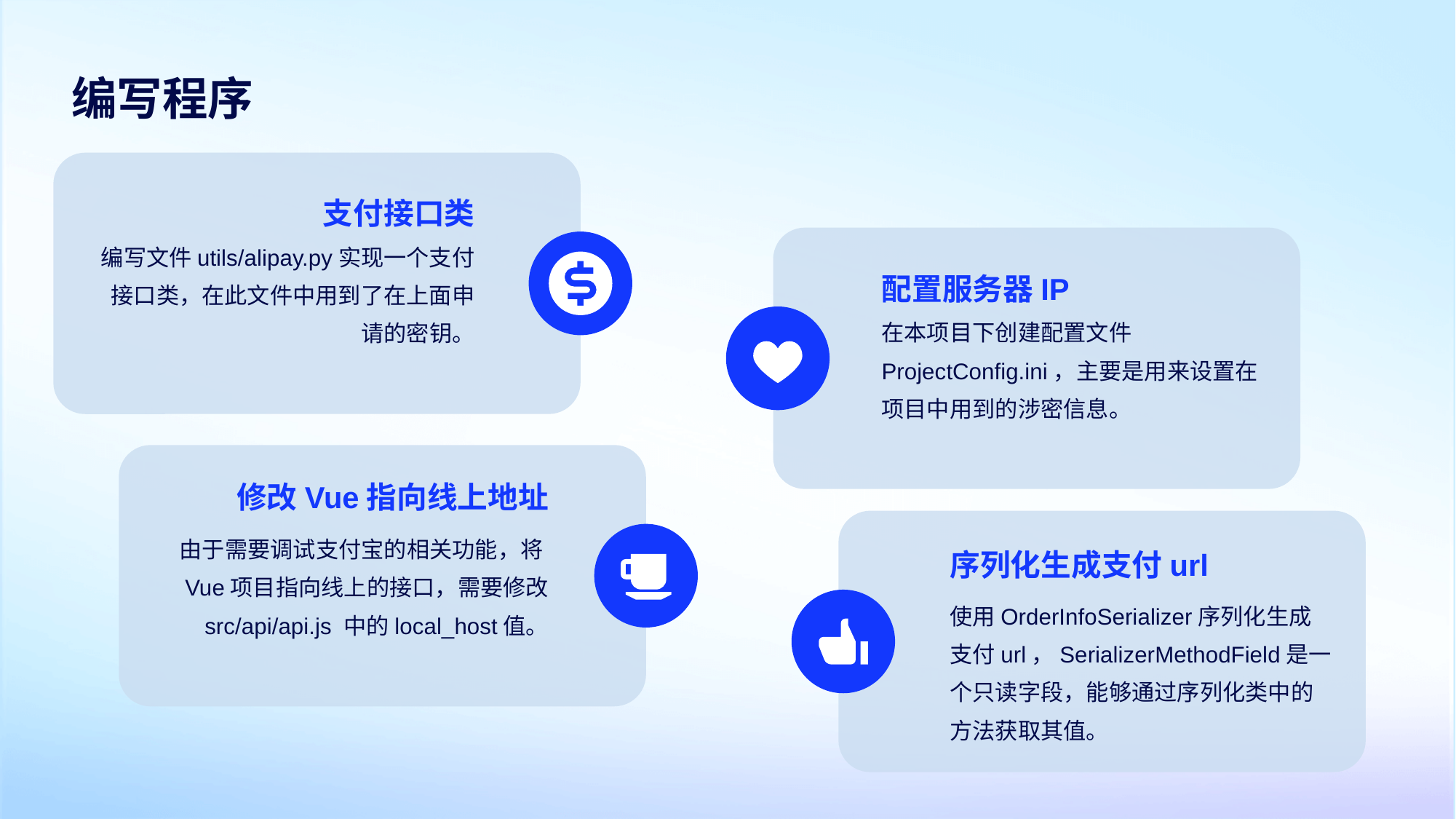

编写程序

支付接口类

编写文件utils/alipay.py实现一个支付接口类，在此文件中用到了在上面申请的密钥。

配置服务器IP

在本项目下创建配置文件ProjectConfig.ini，主要是用来设置在项目中用到的涉密信息。

修改Vue指向线上地址

由于需要调试支付宝的相关功能，将Vue项目指向线上的接口，需要修改 src/api/api.js 中的local_host值。

序列化生成支付url

使用OrderInfoSerializer序列化生成支付url，SerializerMethodField是一个只读字段，能够通过序列化类中的方法获取其值。